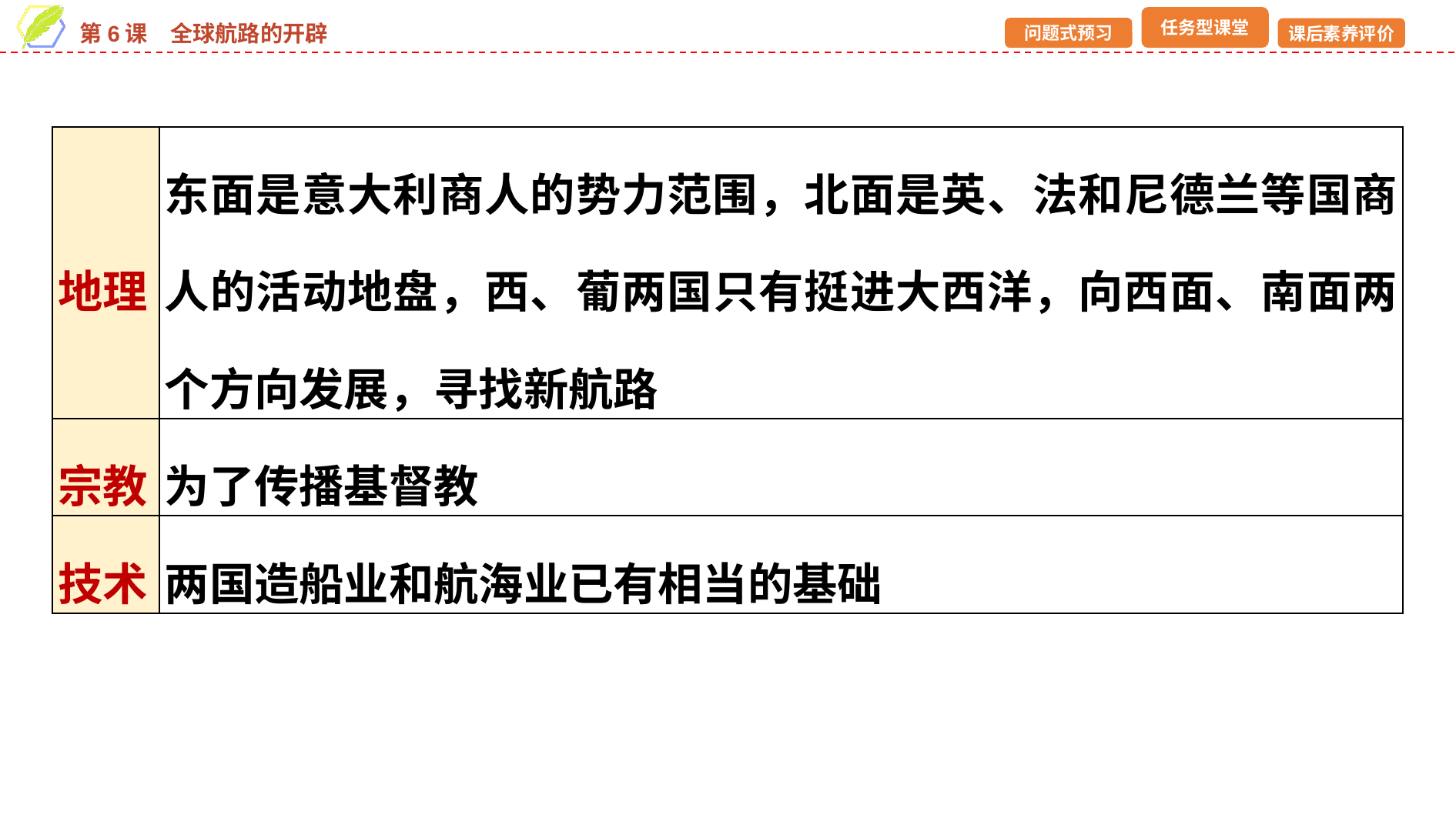

| 地理 | 东面是意大利商人的势力范围，北面是英、法和尼德兰等国商人的活动地盘，西、葡两国只有挺进大西洋，向西面、南面两个方向发展，寻找新航路 |
| --- | --- |
| 宗教 | 为了传播基督教 |
| 技术 | 两国造船业和航海业已有相当的基础 |